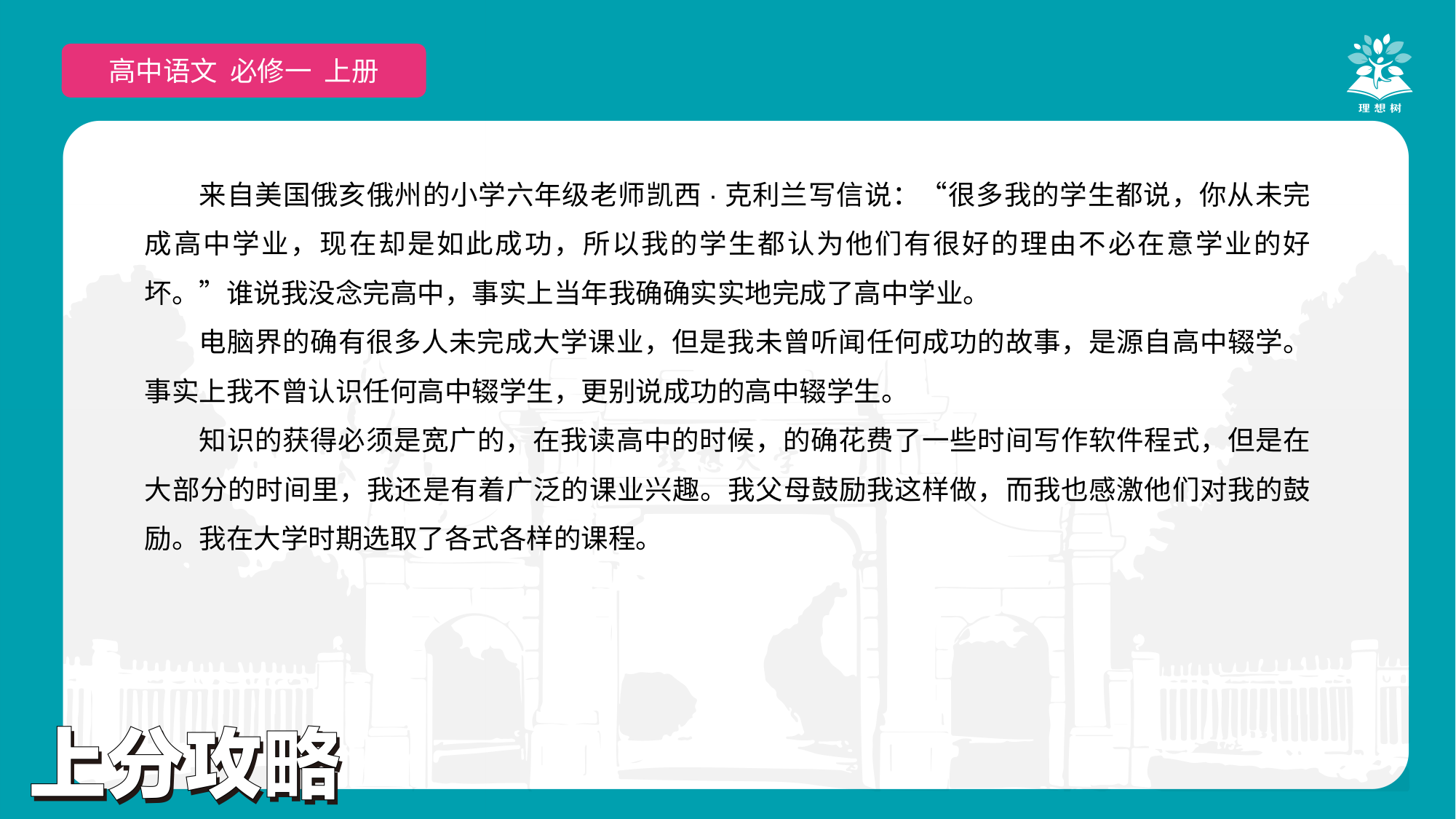

高中语文  必修一  上册
来自美国俄亥俄州的小学六年级老师凯西·克利兰写信说：“很多我的学生都说，你从未完成高中学业，现在却是如此成功，所以我的学生都认为他们有很好的理由不必在意学业的好坏。”谁说我没念完高中，事实上当年我确确实实地完成了高中学业。
电脑界的确有很多人未完成大学课业，但是我未曾听闻任何成功的故事，是源自高中辍学。事实上我不曾认识任何高中辍学生，更别说成功的高中辍学生。
知识的获得必须是宽广的，在我读高中的时候，的确花费了一些时间写作软件程式，但是在大部分的时间里，我还是有着广泛的课业兴趣。我父母鼓励我这样做，而我也感激他们对我的鼓励。我在大学时期选取了各式各样的课程。